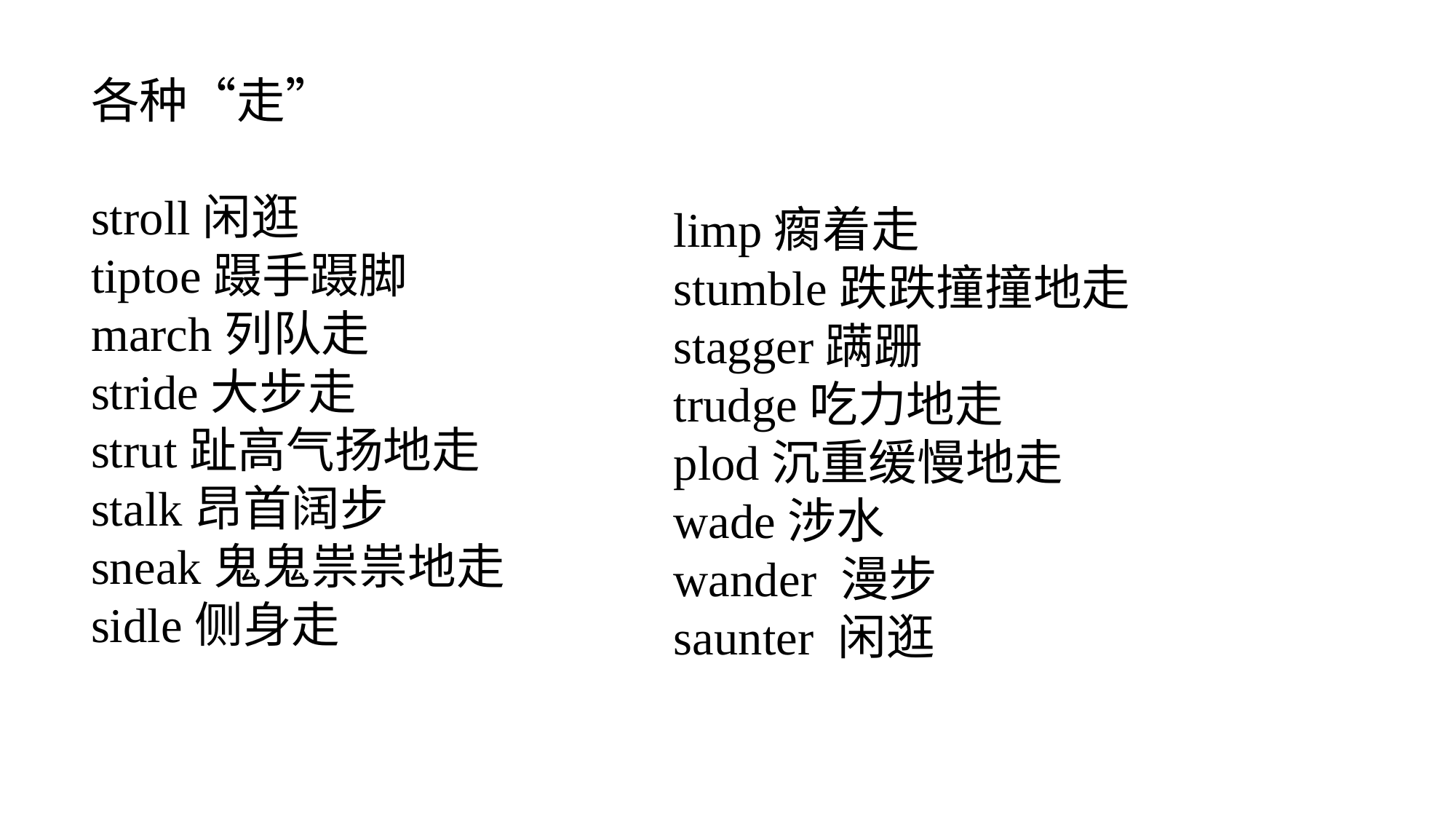

各种“走” stroll闲逛 tiptoe蹑手蹑脚
march列队走
stride大步走
strut趾高气扬地走
stalk昂首阔步
sneak鬼鬼祟祟地走
sidle侧身走
limp瘸着走
stumble跌跌撞撞地走
stagger蹒跚
trudge吃力地走
plod沉重缓慢地走
wade涉水wander 漫步saunter 闲逛